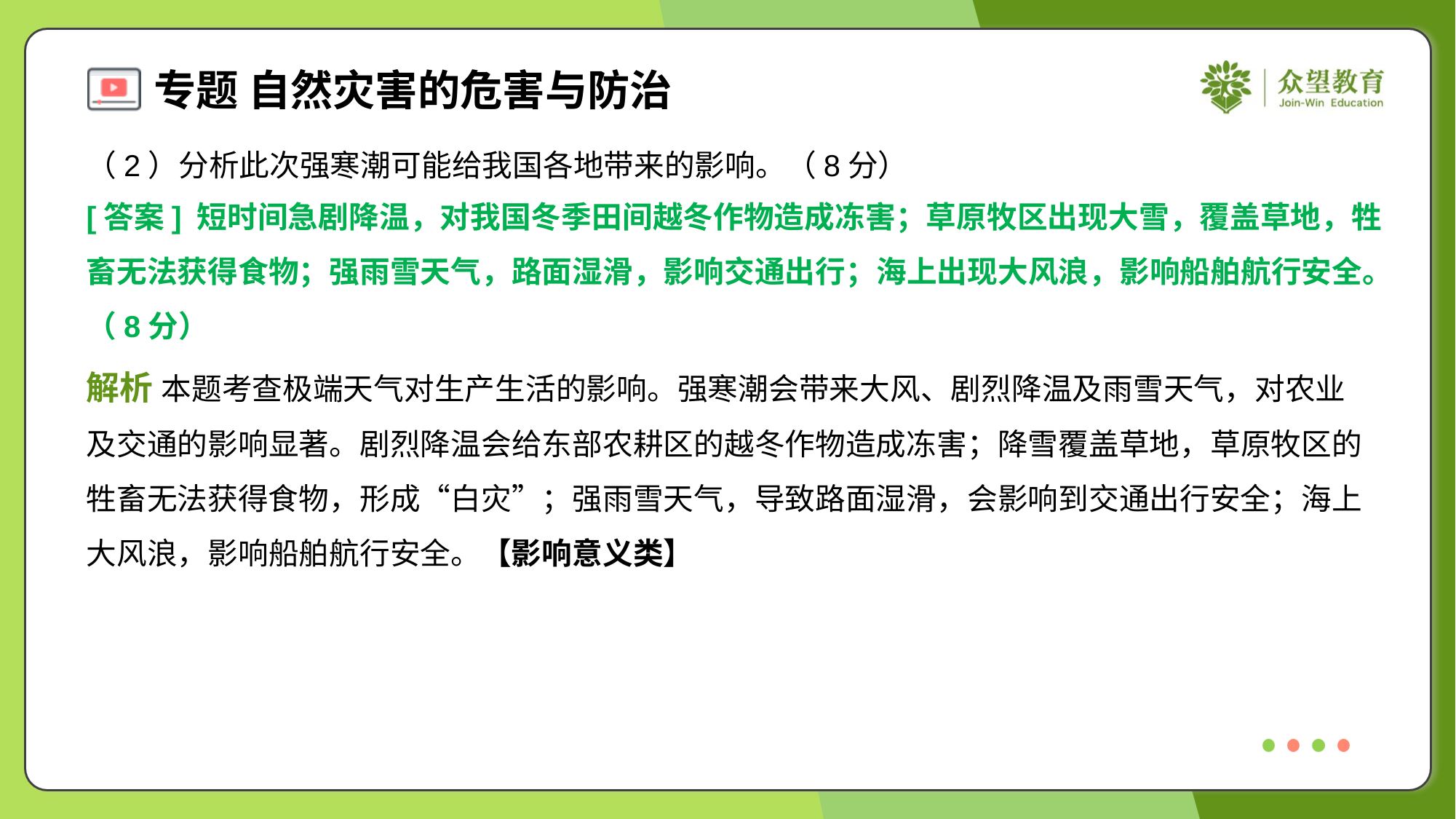

（2）分析此次强寒潮可能给我国各地带来的影响。（8分）
[答案] 短时间急剧降温，对我国冬季田间越冬作物造成冻害；草原牧区出现大雪，覆盖草地，牲
畜无法获得食物；强雨雪天气，路面湿滑，影响交通出行；海上出现大风浪，影响船舶航行安全。
（8分）
解析 本题考查极端天气对生产生活的影响。强寒潮会带来大风、剧烈降温及雨雪天气，对农业
及交通的影响显著。剧烈降温会给东部农耕区的越冬作物造成冻害；降雪覆盖草地，草原牧区的
牲畜无法获得食物，形成“白灾”；强雨雪天气，导致路面湿滑，会影响到交通出行安全；海上
大风浪，影响船舶航行安全。【影响意义类】